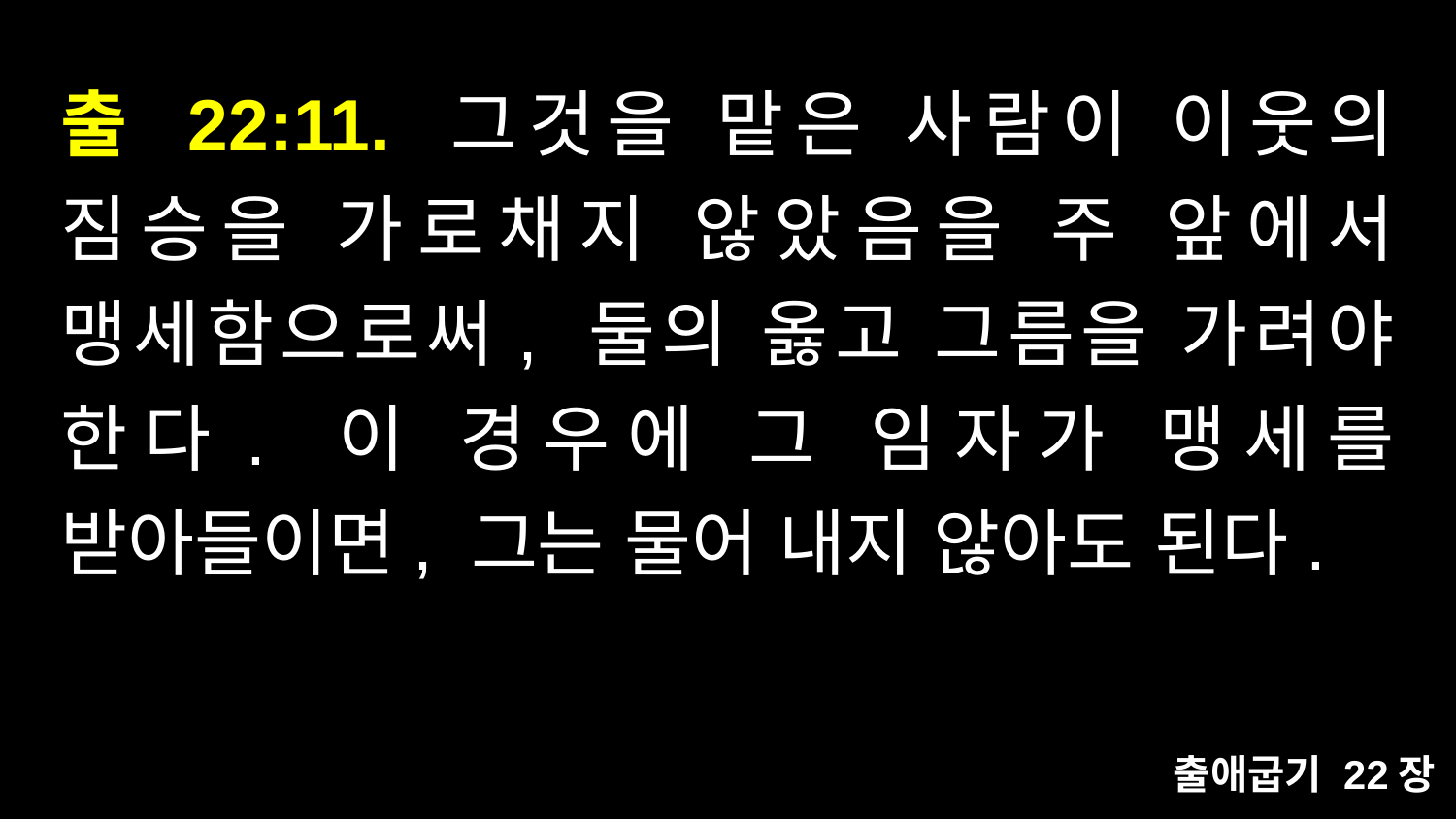

# 출 22:11. 그것을 맡은 사람이 이웃의 짐승을 가로채지 않았음을 주 앞에서 맹세함으로써, 둘의 옳고 그름을 가려야 한다. 이 경우에 그 임자가 맹세를 받아들이면, 그는 물어 내지 않아도 된다.
출애굽기 22장